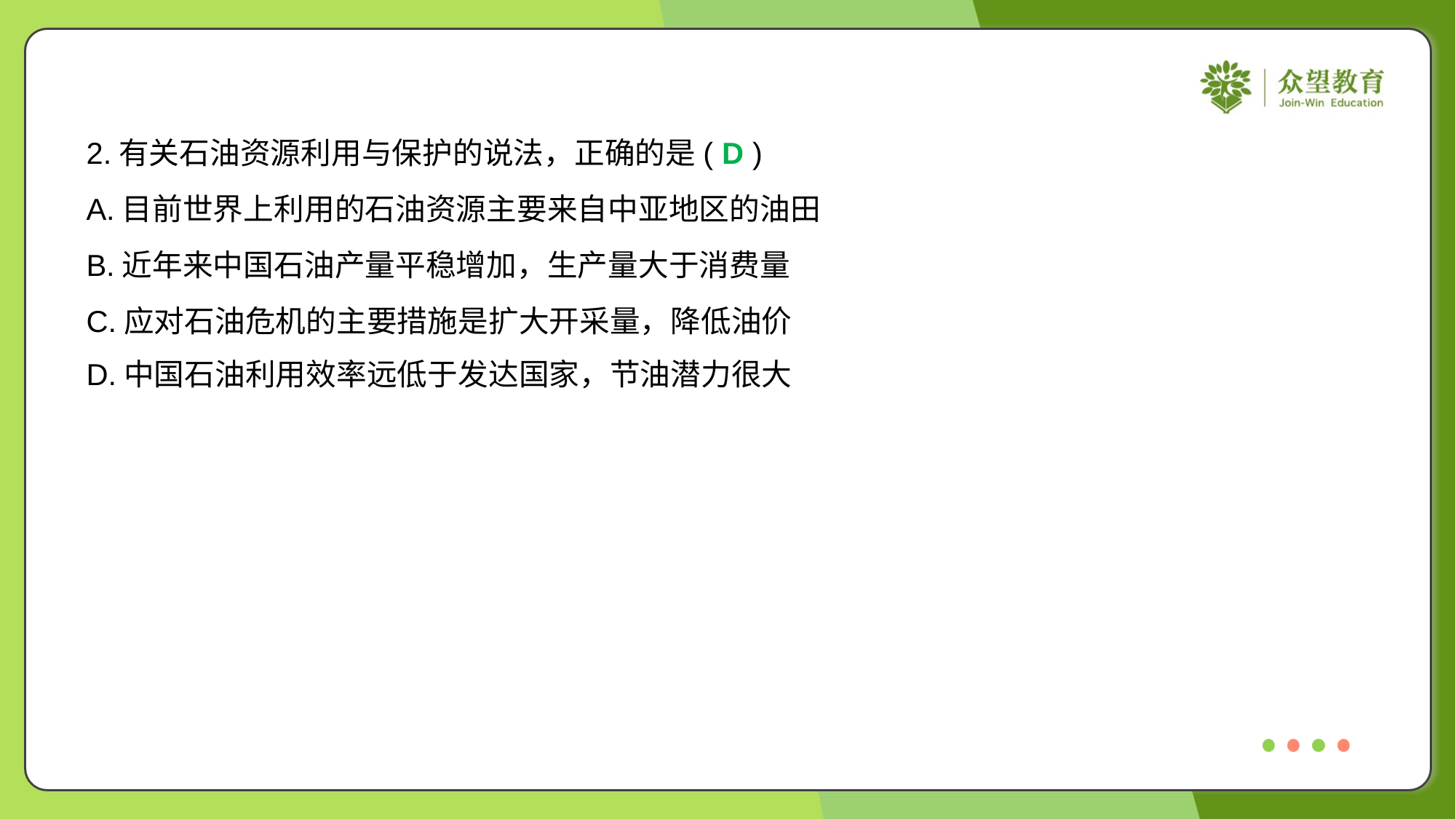

2.有关石油资源利用与保护的说法，正确的是(     )
D
A.目前世界上利用的石油资源主要来自中亚地区的油田
B.近年来中国石油产量平稳增加，生产量大于消费量
C.应对石油危机的主要措施是扩大开采量，降低油价
D.中国石油利用效率远低于发达国家，节油潜力很大